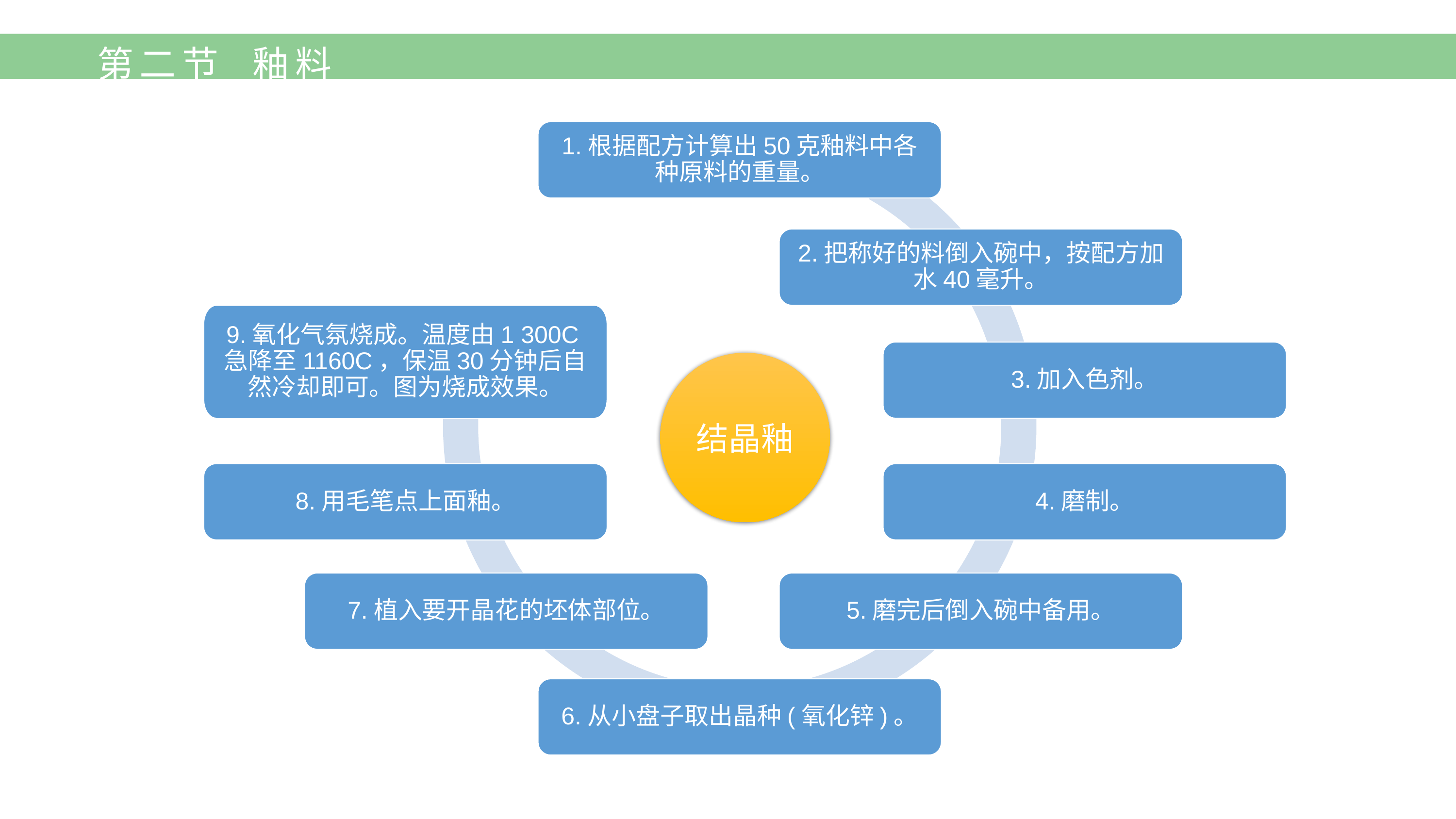

第二节  釉料

1.根据配方计算出50克釉料中各种原料的重量。
2.把称好的料倒入碗中，按配方加水40毫升。
9.氧化气氛烧成。温度由1 300C急降至1160C，保温30分钟后自然冷却即可。图为烧成效果。
3.加入色剂。
结晶釉
4.磨制。
8.用毛笔点上面釉。
7.植入要开晶花的坯体部位。
5.磨完后倒入碗中备用。
6.从小盘子取出晶种(氧化锌)。